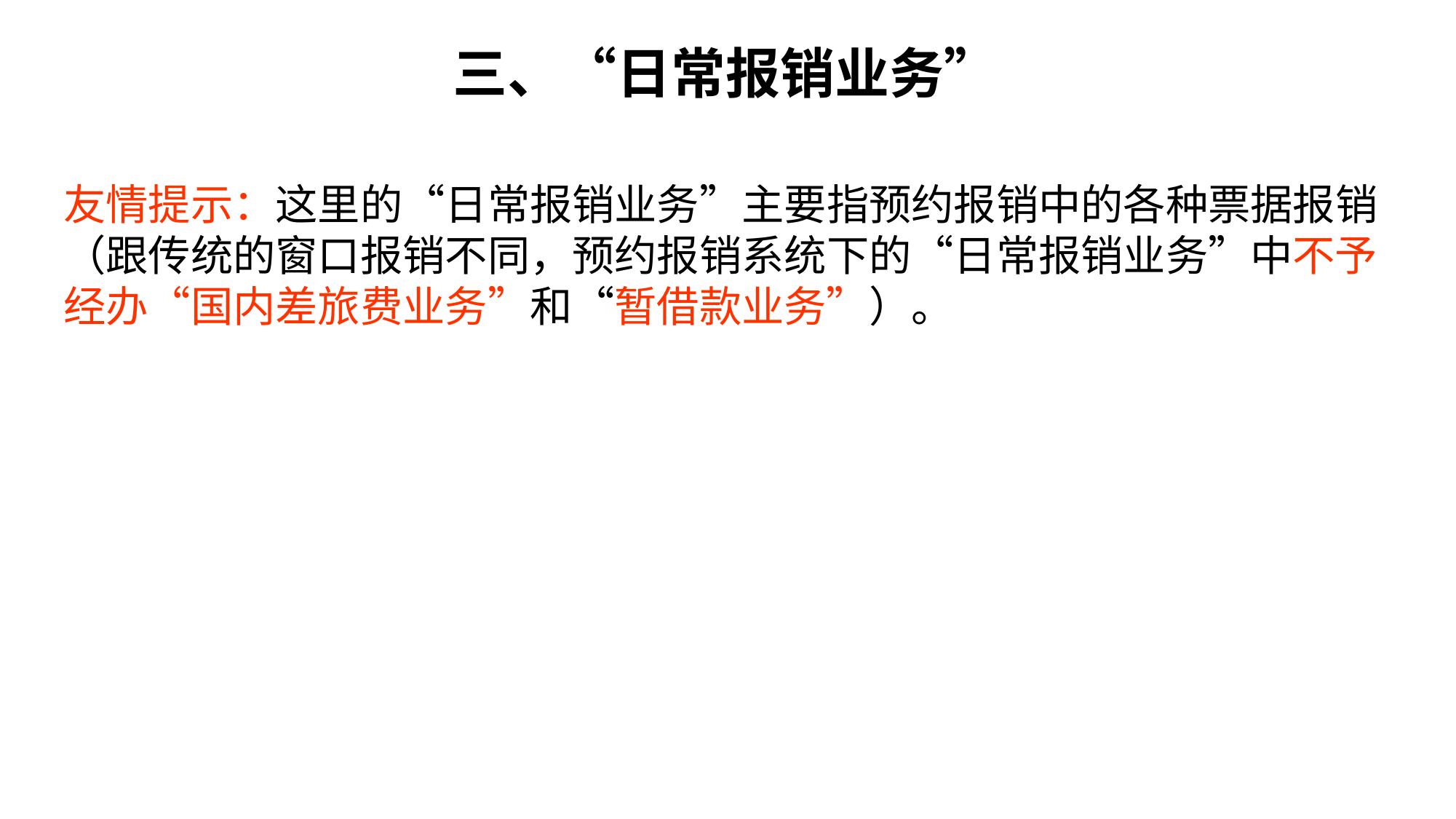

# 三、“日常报销业务”
友情提示：这里的“日常报销业务”主要指预约报销中的各种票据报销（跟传统的窗口报销不同，预约报销系统下的“日常报销业务”中不予经办“国内差旅费业务”和“暂借款业务”）。